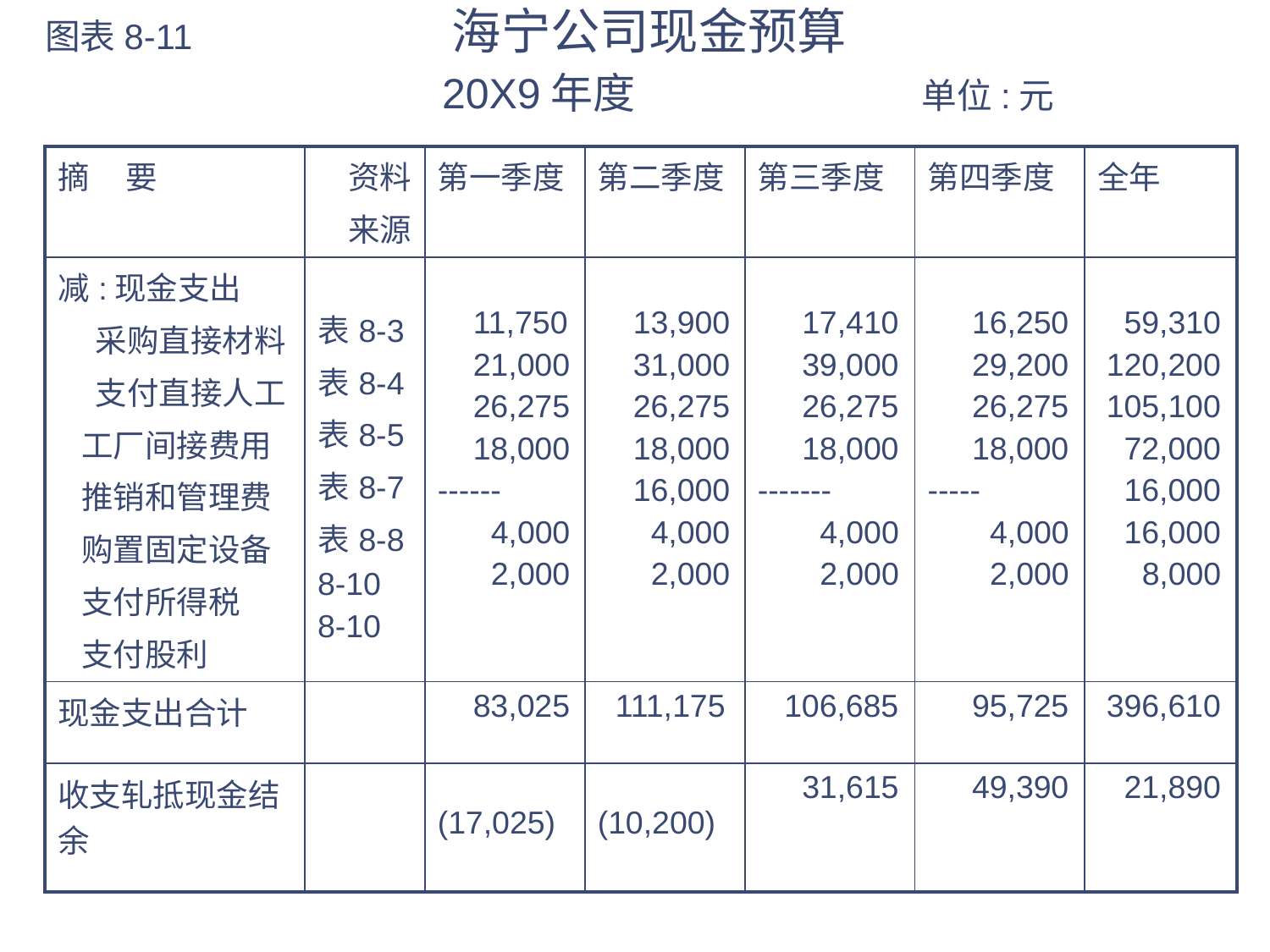

# 图表8-11                  海宁公司现金预算 20X9年度                          单位:元
| 摘 要 | 资料 来源 | 第一季度 | 第二季度 | 第三季度 | 第四季度 | 全年 |
| --- | --- | --- | --- | --- | --- | --- |
| 减:现金支出 采购直接材料 支付直接人工 工厂间接费用 推销和管理费 购置固定设备 支付所得税 支付股利 | 表8-3 表8-4 表8-5 表8-7 表8-8 8-10 8-10 | 11,750 21,000 26,275 18,000 ------ 4,000 2,000 | 13,900 31,000 26,275 18,000 16,000 4,000 2,000 | 17,410 39,000 26,275 18,000 ------- 4,000 2,000 | 16,250 29,200 26,275 18,000 ----- 4,000 2,000 | 59,310 120,200 105,100 72,000 16,000 16,000 8,000 |
| 现金支出合计 |  | 83,025 | 111,175 | 106,685 | 95,725 | 396,610 |
| 收支轧抵现金结余 |  | (17,025) | (10,200) | 31,615 | 49,390 | 21,890 |